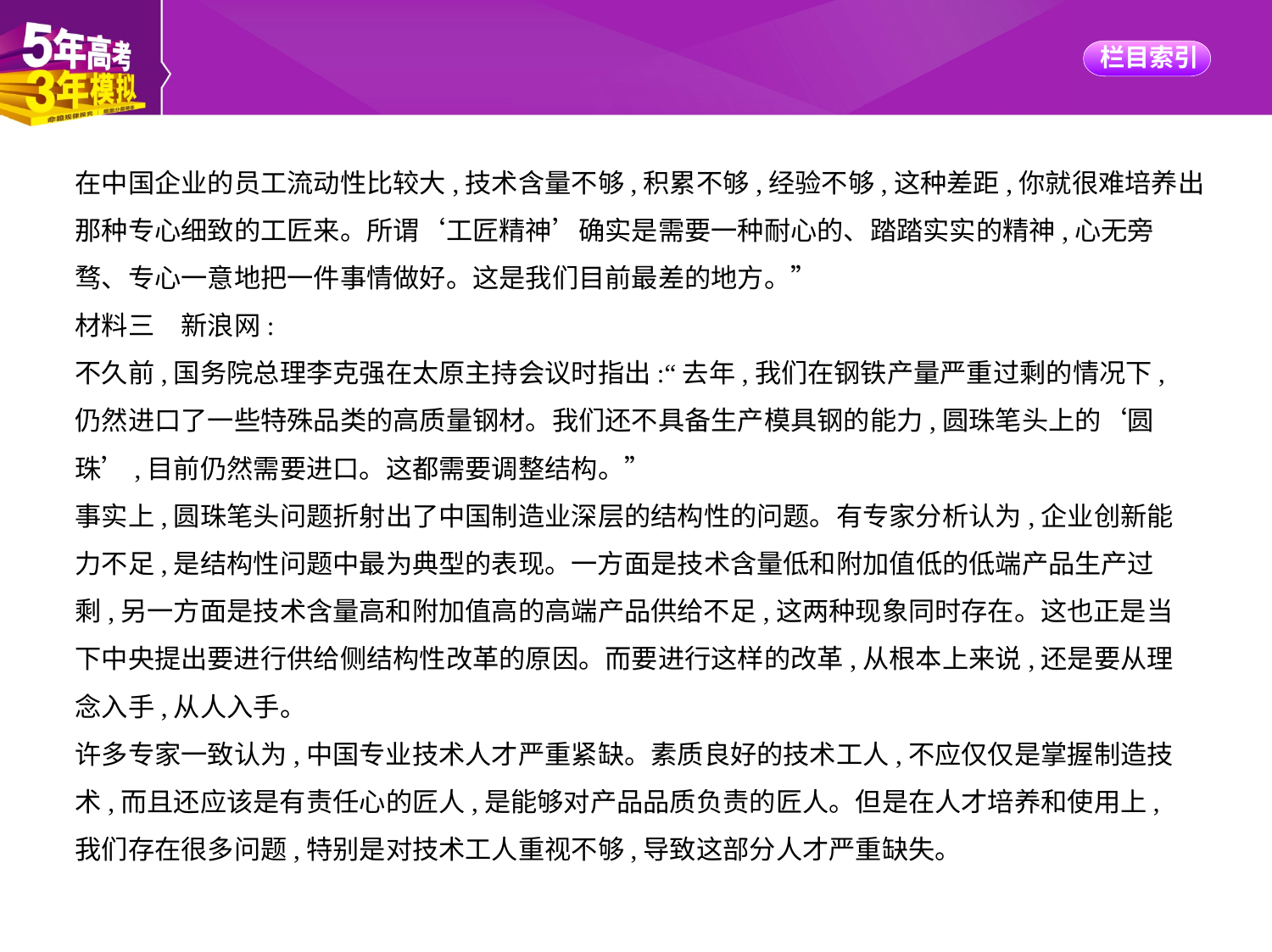

在中国企业的员工流动性比较大,技术含量不够,积累不够,经验不够,这种差距,你就很难培养出
那种专心细致的工匠来。所谓‘工匠精神’确实是需要一种耐心的、踏踏实实的精神,心无旁
骛、专心一意地把一件事情做好。这是我们目前最差的地方。”
材料三　新浪网:
不久前,国务院总理李克强在太原主持会议时指出:“去年,我们在钢铁产量严重过剩的情况下,
仍然进口了一些特殊品类的高质量钢材。我们还不具备生产模具钢的能力,圆珠笔头上的‘圆
珠’,目前仍然需要进口。这都需要调整结构。”
事实上,圆珠笔头问题折射出了中国制造业深层的结构性的问题。有专家分析认为,企业创新能
力不足,是结构性问题中最为典型的表现。一方面是技术含量低和附加值低的低端产品生产过
剩,另一方面是技术含量高和附加值高的高端产品供给不足,这两种现象同时存在。这也正是当
下中央提出要进行供给侧结构性改革的原因。而要进行这样的改革,从根本上来说,还是要从理
念入手,从人入手。
许多专家一致认为,中国专业技术人才严重紧缺。素质良好的技术工人,不应仅仅是掌握制造技
术,而且还应该是有责任心的匠人,是能够对产品品质负责的匠人。但是在人才培养和使用上,
我们存在很多问题,特别是对技术工人重视不够,导致这部分人才严重缺失。